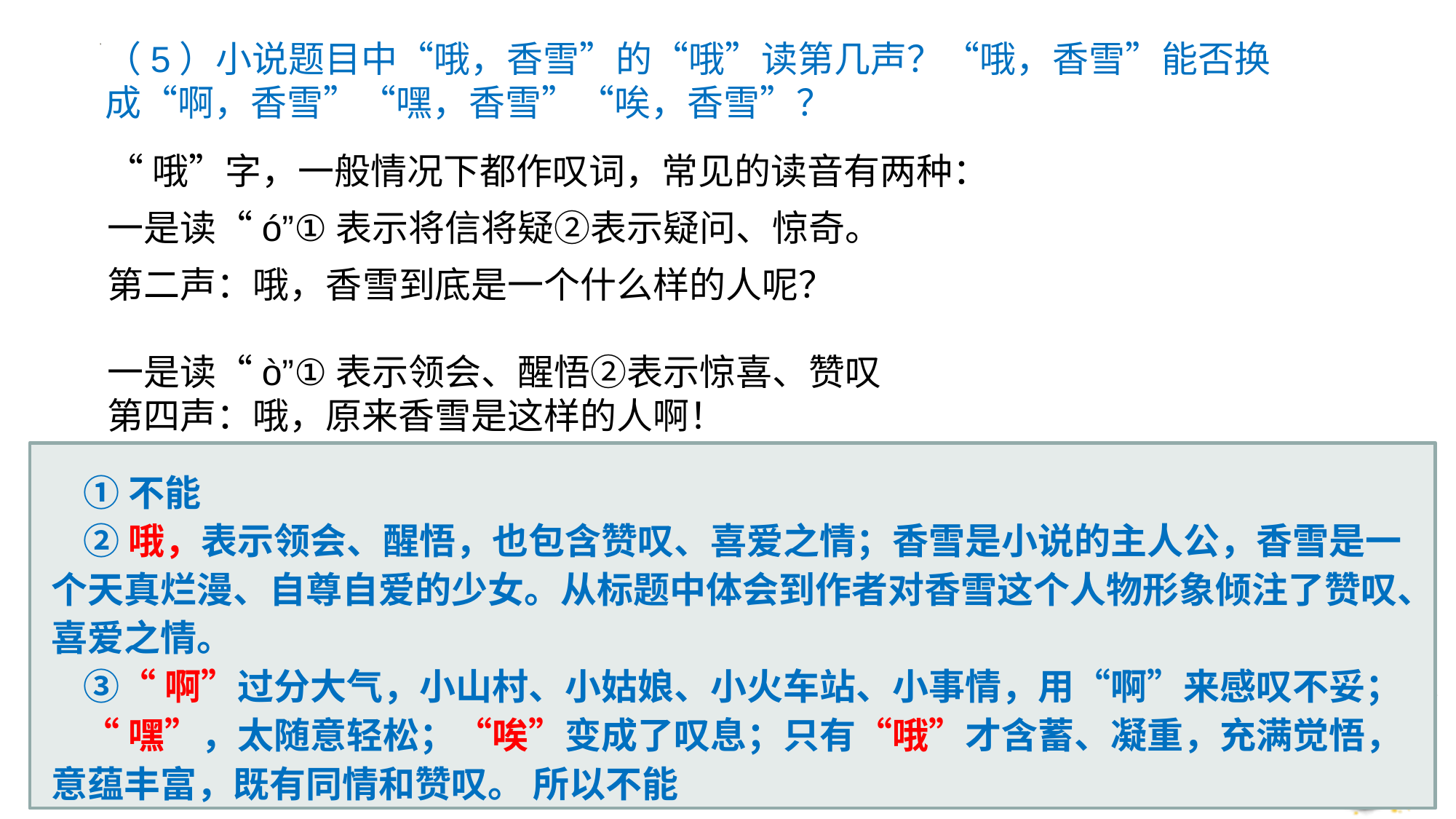

（5）小说题目中“哦，香雪”的“哦”读第几声？“哦，香雪”能否换成“啊，香雪”“嘿，香雪”“唉，香雪”？
“哦”字，一般情况下都作叹词，常见的读音有两种：
一是读“ó”①表示将信将疑②表示疑问、惊奇。
第二声：哦，香雪到底是一个什么样的人呢？

一是读“ò”①表示领会、醒悟②表示惊喜、赞叹
第四声：哦，原来香雪是这样的人啊！
①不能
②哦，表示领会、醒悟，也包含赞叹、喜爱之情；香雪是小说的主人公，香雪是一个天真烂漫、自尊自爱的少女。从标题中体会到作者对香雪这个人物形象倾注了赞叹、喜爱之情。
③“啊”过分大气，小山村、小姑娘、小火车站、小事情，用“啊”来感叹不妥；
“嘿”，太随意轻松；“唉”变成了叹息；只有“哦”才含蓄、凝重，充满觉悟，意蕴丰富，既有同情和赞叹。 所以不能